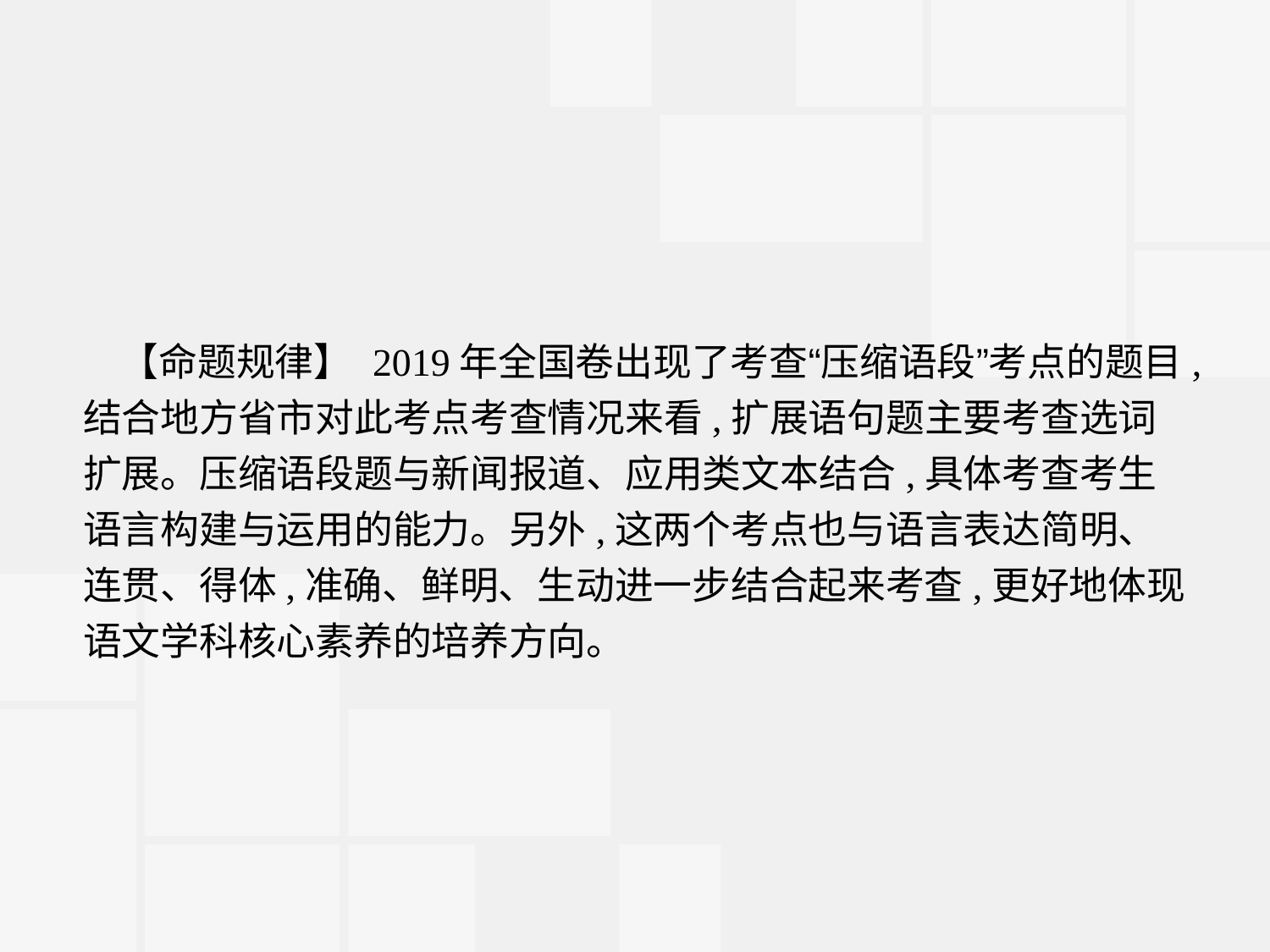

【命题规律】 2019年全国卷出现了考查“压缩语段”考点的题目,结合地方省市对此考点考查情况来看,扩展语句题主要考查选词扩展。压缩语段题与新闻报道、应用类文本结合,具体考查考生语言构建与运用的能力。另外,这两个考点也与语言表达简明、连贯、得体,准确、鲜明、生动进一步结合起来考查,更好地体现语文学科核心素养的培养方向。